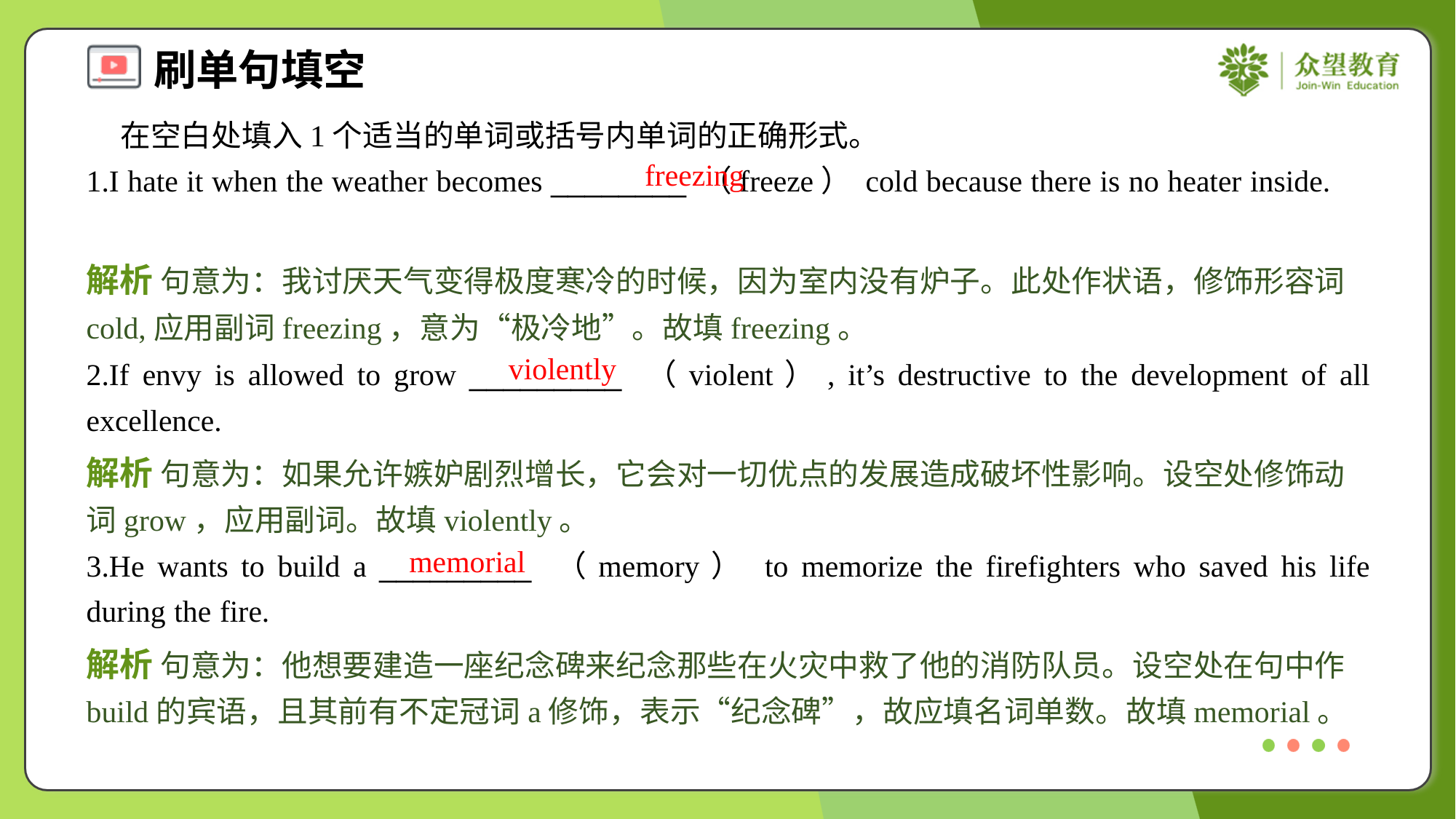

在空白处填入1个适当的单词或括号内单词的正确形式。
1.I hate it when the weather becomes ________ （freeze） cold because there is no heater inside.
freezing
解析 句意为：我讨厌天气变得极度寒冷的时候，因为室内没有炉子。此处作状语，修饰形容词cold,应用副词freezing，意为“极冷地”。故填freezing。
violently
2.If envy is allowed to grow _________ （violent）, it’s destructive to the development of all excellence.
解析 句意为：如果允许嫉妒剧烈增长，它会对一切优点的发展造成破坏性影响。设空处修饰动词grow，应用副词。故填violently。
memorial
3.He wants to build a _________ （memory） to memorize the firefighters who saved his life during the fire.
解析 句意为：他想要建造一座纪念碑来纪念那些在火灾中救了他的消防队员。设空处在句中作build的宾语，且其前有不定冠词a修饰，表示“纪念碑”，故应填名词单数。故填memorial。